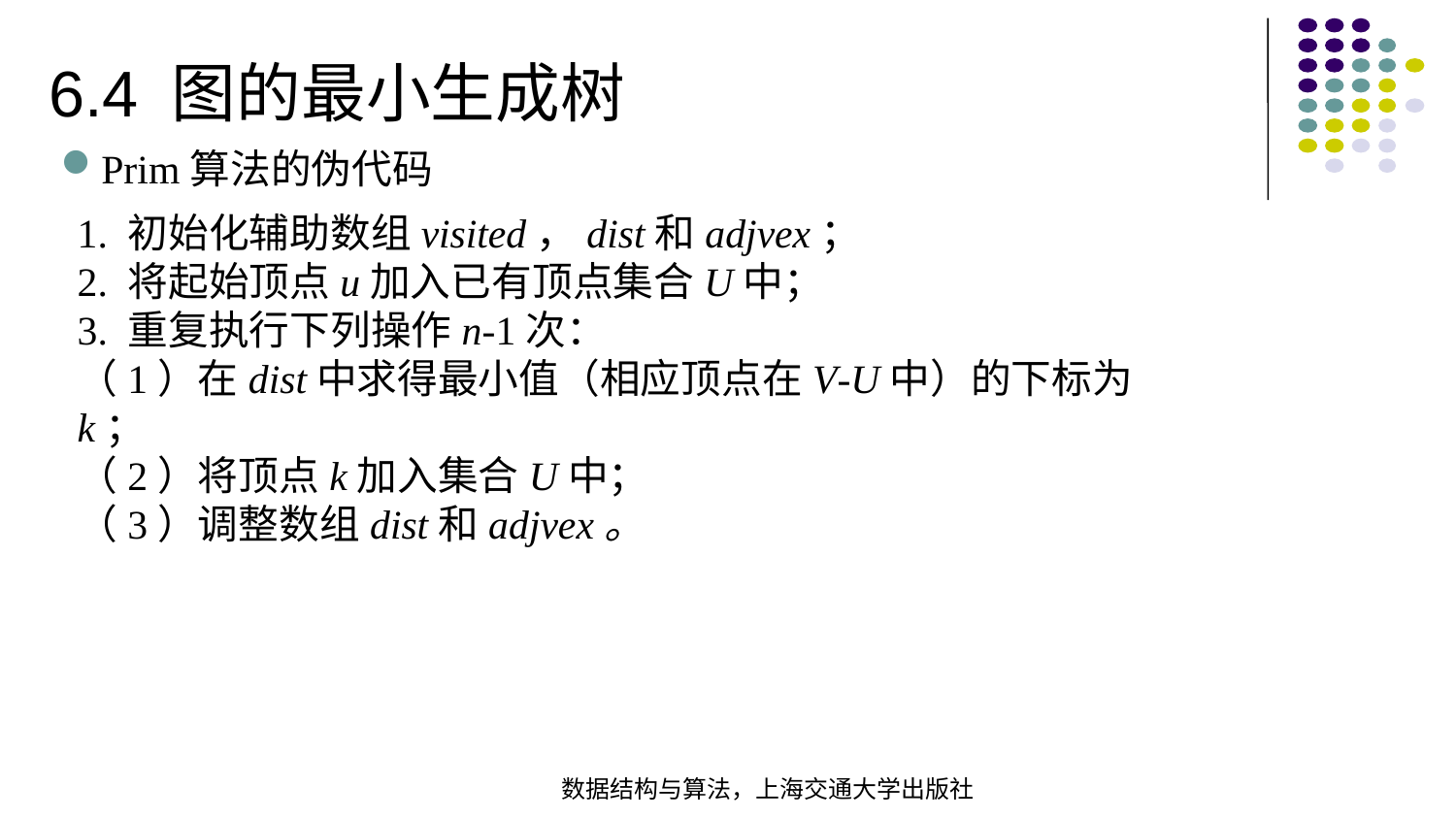

6.4 图的最小生成树
Prim算法的伪代码
1. 初始化辅助数组visited，dist和adjvex；
2. 将起始顶点u加入已有顶点集合U中；
3. 重复执行下列操作n-1次：
（1）在dist中求得最小值（相应顶点在V-U中）的下标为k；
（2）将顶点k加入集合U中；
（3）调整数组dist和adjvex。